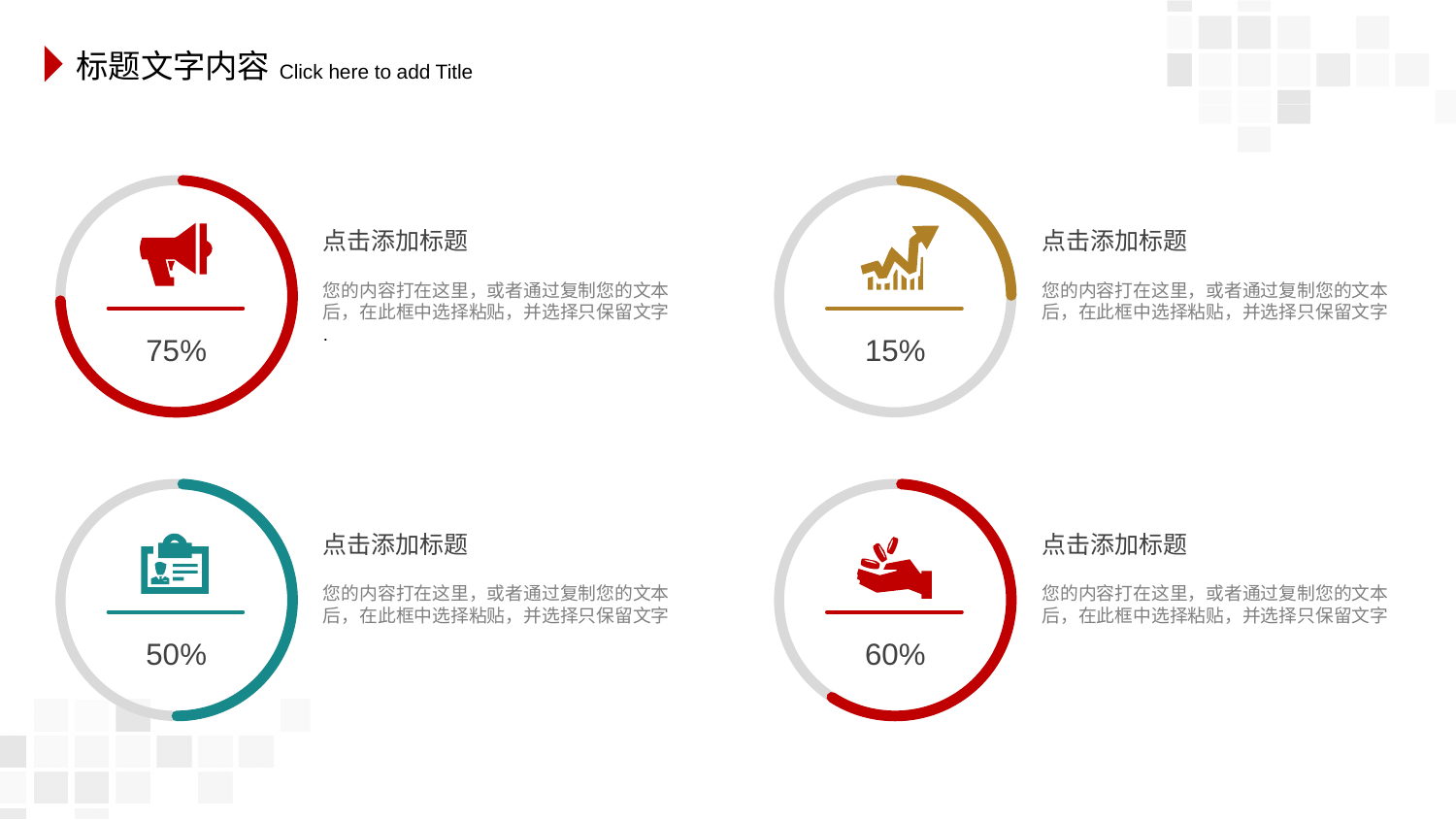

标题文字内容
  Click here to add Title

75%

15%

点击添加标题
点击添加标题

您的内容打在这里，或者通过复制您的文本后，在此框中选择粘贴，并选择只保留文字
.

您的内容打在这里，或者通过复制您的文本后，在此框中选择粘贴，并选择只保留文字

50%

60%
点击添加标题
点击添加标题

您的内容打在这里，或者通过复制您的文本后，在此框中选择粘贴，并选择只保留文字

您的内容打在这里，或者通过复制您的文本后，在此框中选择粘贴，并选择只保留文字